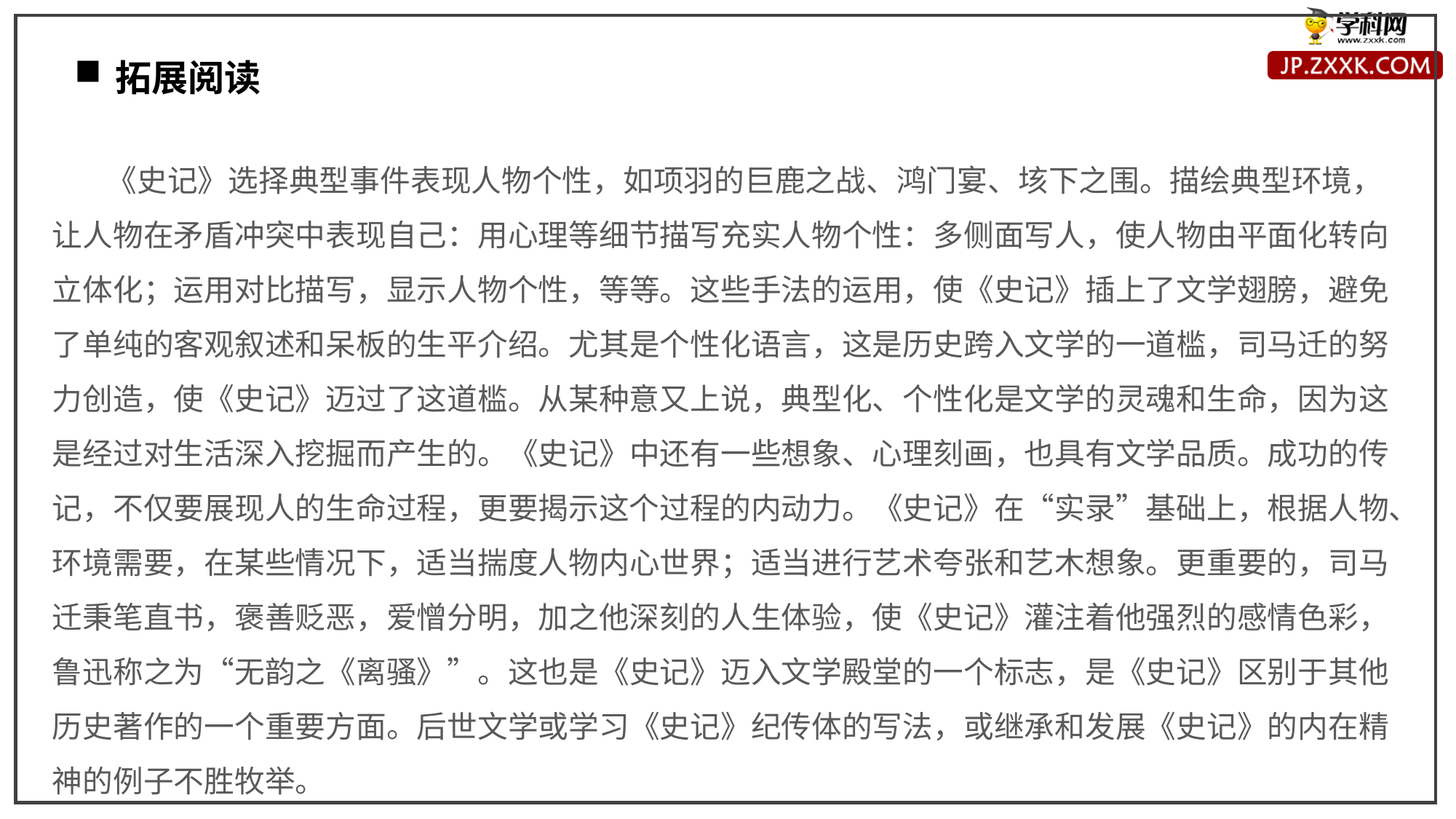

拓展阅读
《史记》选择典型事件表现人物个性，如项羽的巨鹿之战、鸿门宴、垓下之围。描绘典型环境，让人物在矛盾冲突中表现自己：用心理等细节描写充实人物个性：多侧面写人，使人物由平面化转向立体化；运用对比描写，显示人物个性，等等。这些手法的运用，使《史记》插上了文学翅膀，避免了单纯的客观叙述和呆板的生平介绍。尤其是个性化语言，这是历史跨入文学的一道槛，司马迁的努力创造，使《史记》迈过了这道槛。从某种意又上说，典型化、个性化是文学的灵魂和生命，因为这是经过对生活深入挖掘而产生的。《史记》中还有一些想象、心理刻画，也具有文学品质。成功的传记，不仅要展现人的生命过程，更要揭示这个过程的内动力。《史记》在“实录”基础上，根据人物、环境需要，在某些情况下，适当揣度人物内心世界；适当进行艺术夸张和艺木想象。更重要的，司马迁秉笔直书，褒善贬恶，爱憎分明，加之他深刻的人生体验，使《史记》灌注着他强烈的感情色彩，鲁迅称之为“无韵之《离骚》”。这也是《史记》迈入文学殿堂的一个标志，是《史记》区别于其他历史著作的一个重要方面。后世文学或学习《史记》纪传体的写法，或继承和发展《史记》的内在精神的例子不胜牧举。